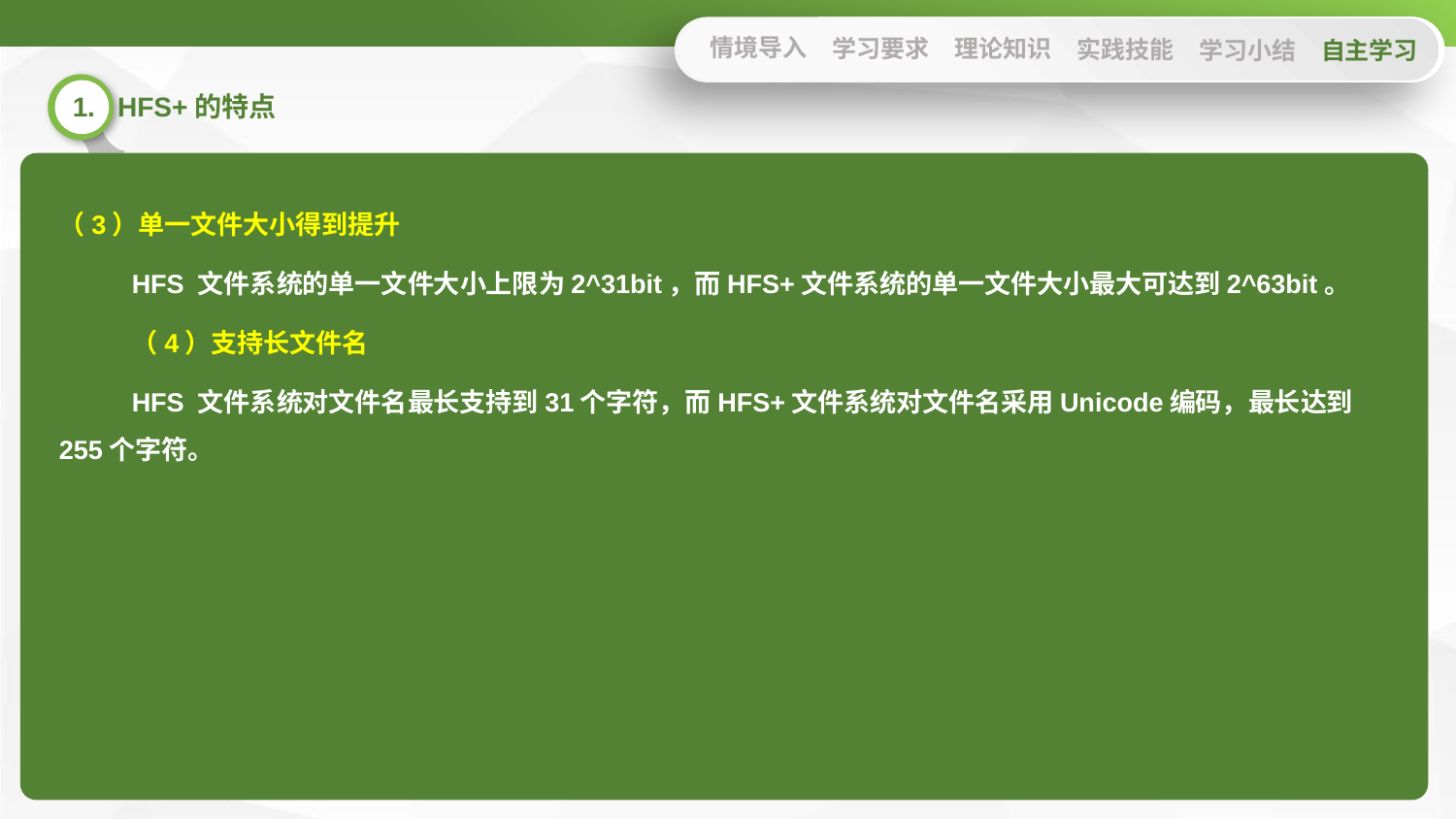

情境导入
学习要求
理论知识
实践技能
学习小结
自主学习
1.   HFS+的特点
（3）单一文件大小得到提升
HFS 文件系统的单一文件大小上限为2^31bit，而HFS+文件系统的单一文件大小最大可达到2^63bit。
（4）支持长文件名
HFS 文件系统对文件名最长支持到31个字符，而HFS+文件系统对文件名采用Unicode编码，最长达到255个字符。